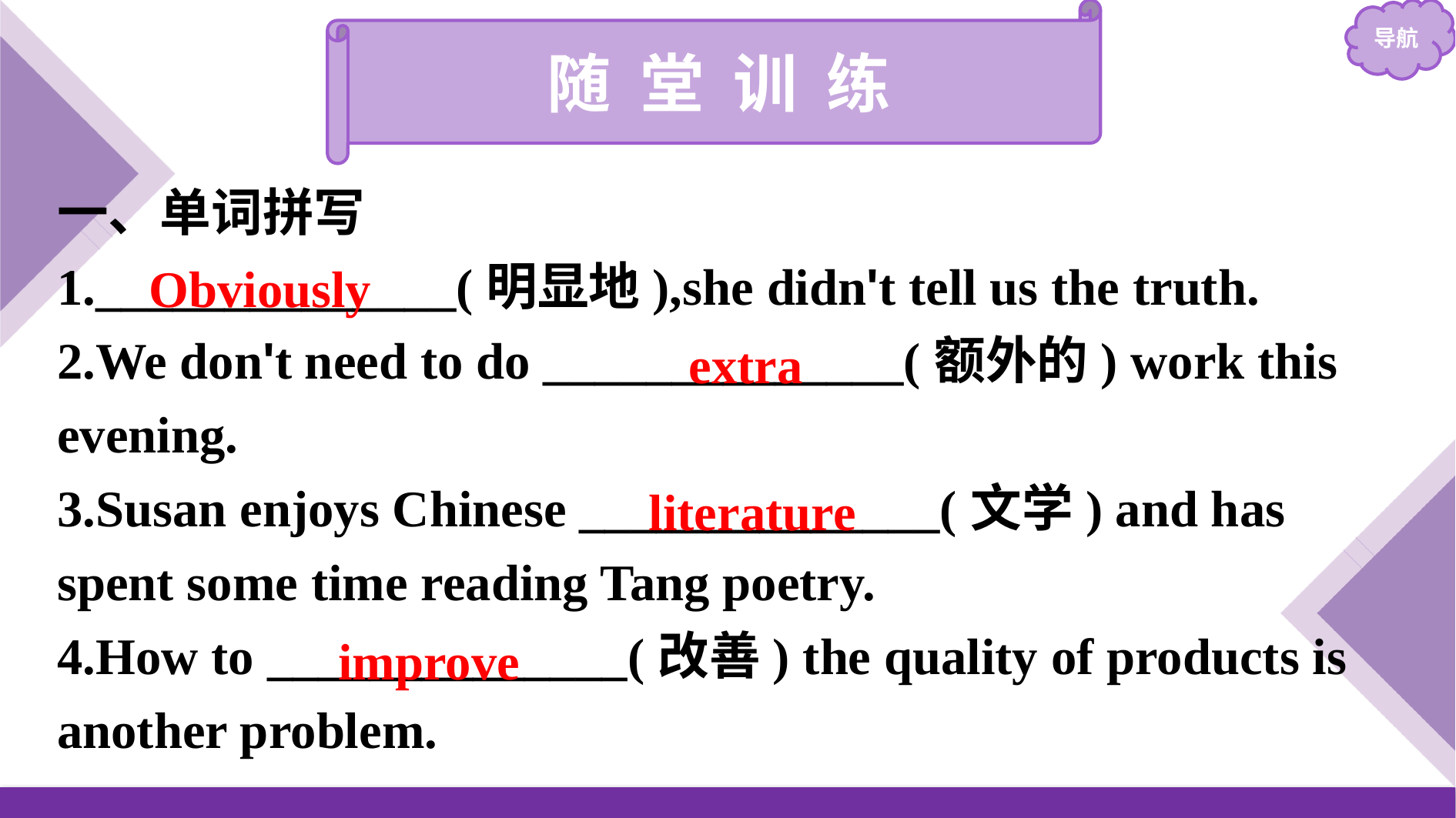

随  堂  训  练
一、单词拼写
1.______________(明显地),she didn't tell us the truth.
2.We don't need to do ______________(额外的) work this evening.
3.Susan enjoys Chinese ______________(文学) and has spent some time reading Tang poetry.
4.How to ______________(改善) the quality of products is another problem.
Obviously
extra
literature
improve